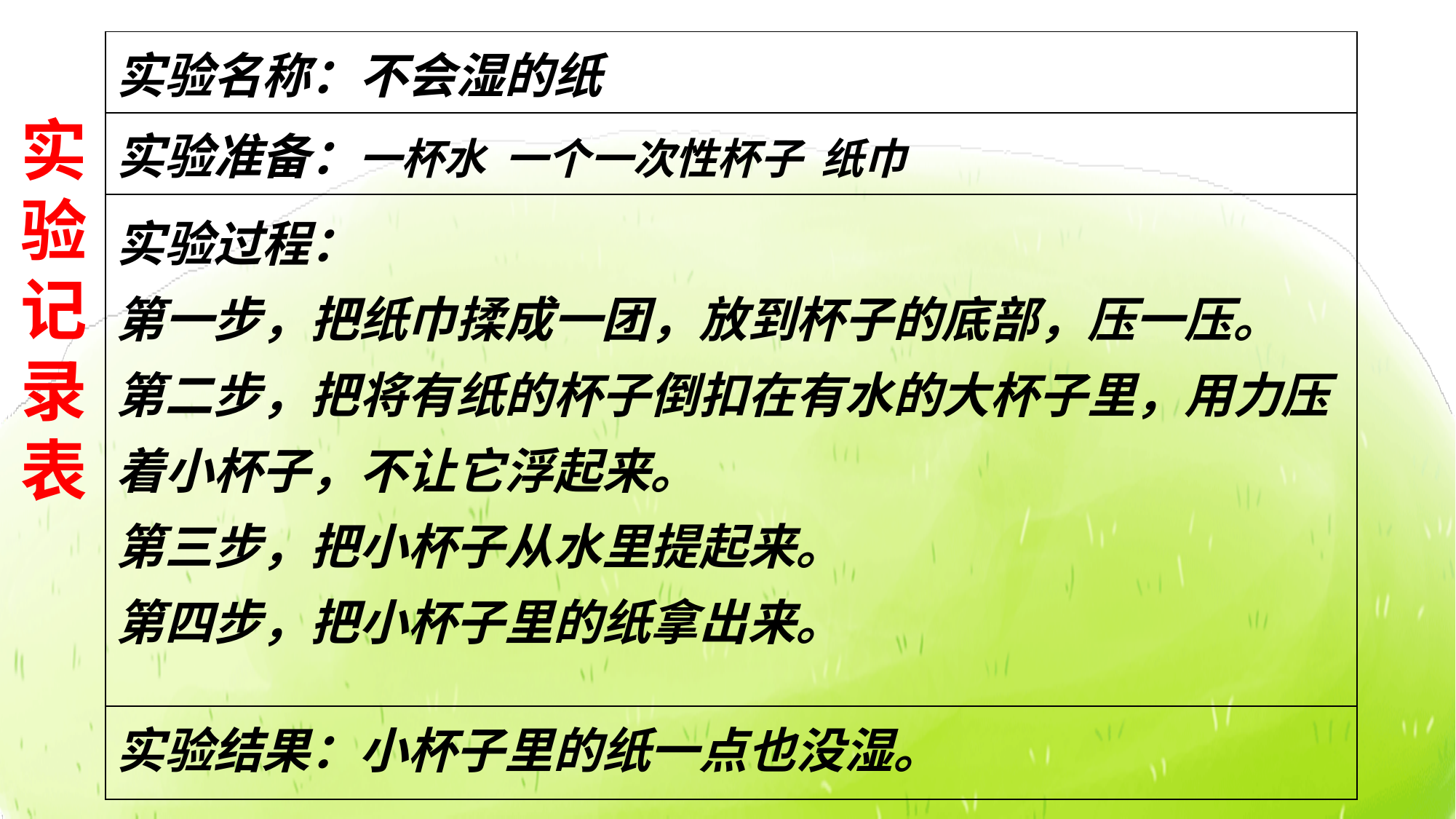

| 实验名称：不会湿的纸 |
| --- |
| 实验准备：一杯水 一个一次性杯子 纸巾 |
| 实验过程： 第一步，把纸巾揉成一团，放到杯子的底部，压一压。 第二步，把将有纸的杯子倒扣在有水的大杯子里，用力压着小杯子，不让它浮起来。 第三步，把小杯子从水里提起来。 第四步，把小杯子里的纸拿出来。 |
| 实验结果：小杯子里的纸一点也没湿。 |
实验记录表